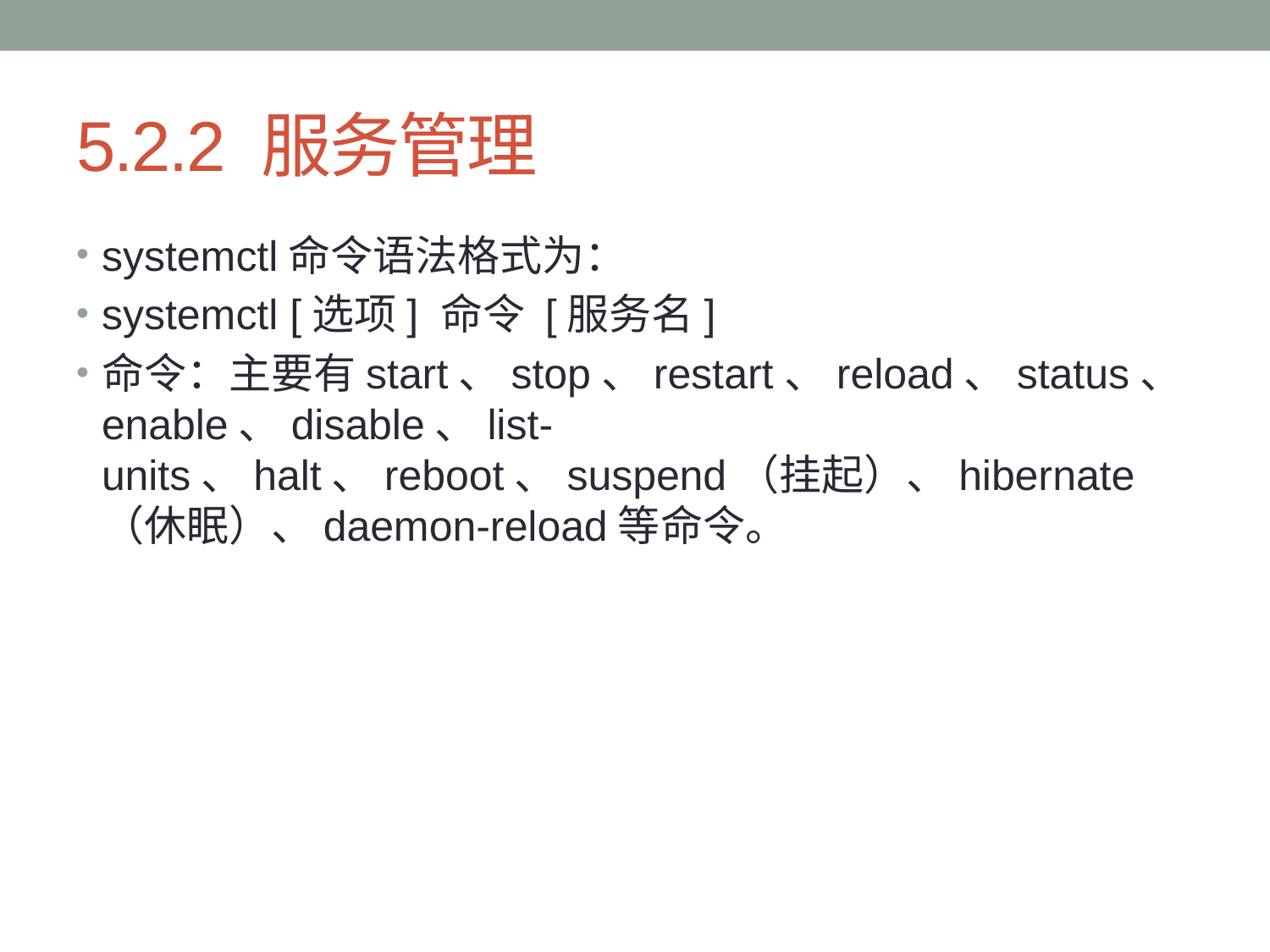

# 5.2.2 服务管理
systemctl命令语法格式为：
systemctl [选项] 命令 [服务名]
命令：主要有start、stop、restart、reload、status、enable、disable、list-units、halt、reboot、suspend（挂起）、hibernate（休眠）、daemon-reload等命令。